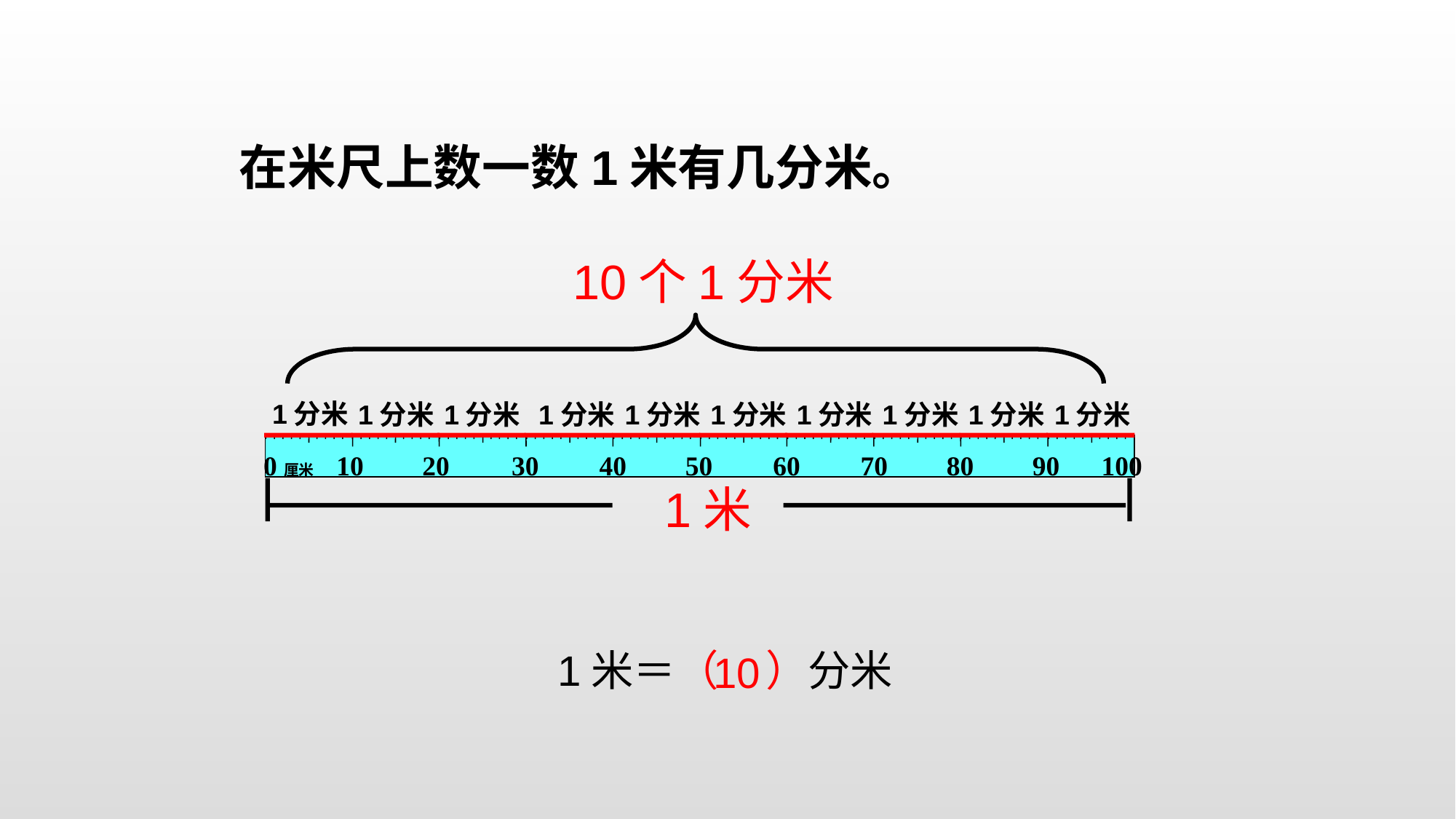

在米尺上数一数1米有几分米。
10个1分米
1分米
1分米
1分米
1分米
1分米
1分米
1分米
1分米
1分米
1分米

0厘米
10
20
30
40
50
60
70
80
90
100

1米

1米＝（     ）分米
10